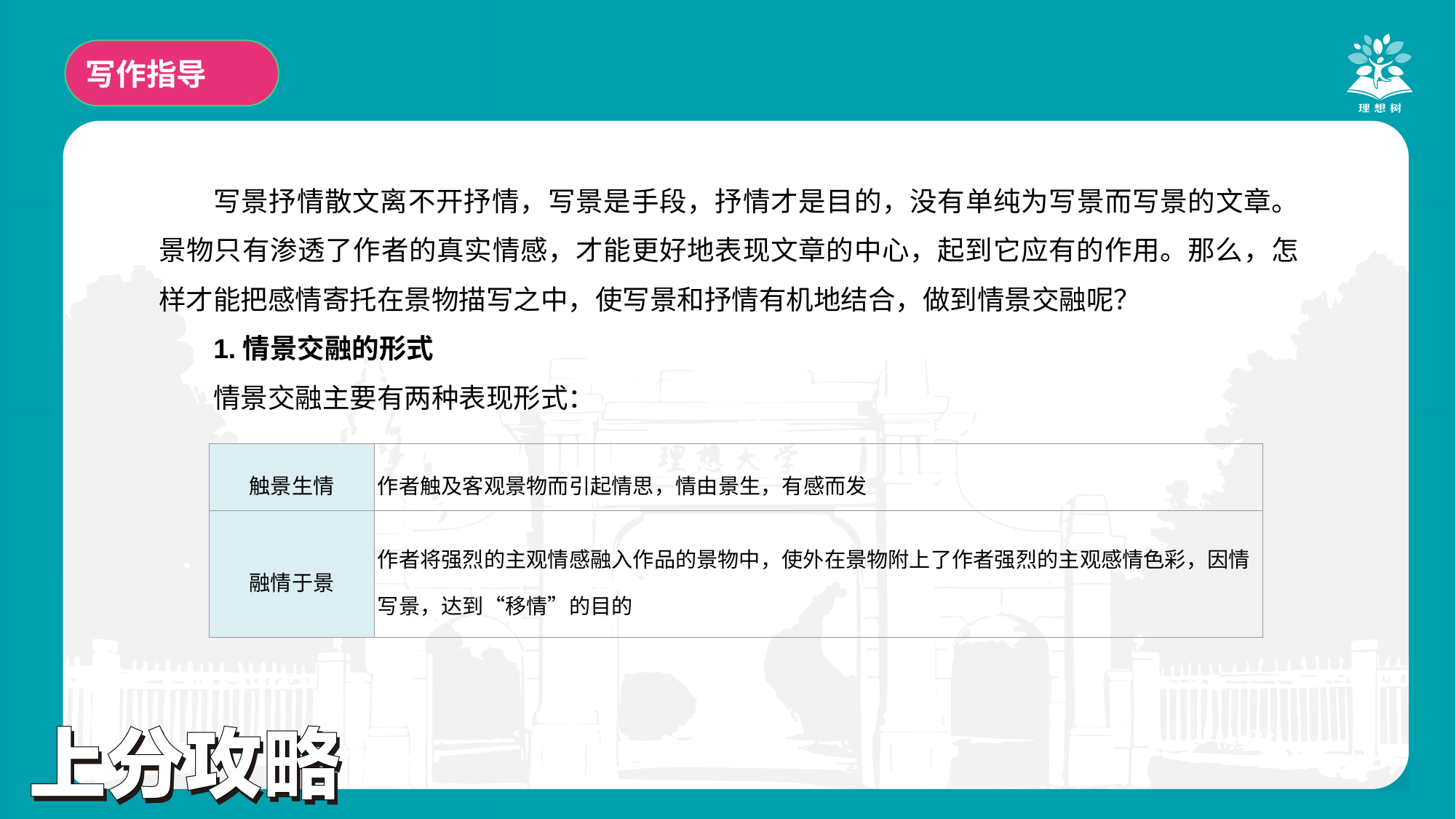

写作指导
写景抒情散文离不开抒情，写景是手段，抒情才是目的，没有单纯为写景而写景的文章。景物只有渗透了作者的真实情感，才能更好地表现文章的中心，起到它应有的作用。那么，怎样才能把感情寄托在景物描写之中，使写景和抒情有机地结合，做到情景交融呢？
1.情景交融的形式
情景交融主要有两种表现形式：
| 触景生情 | 作者触及客观景物而引起情思，情由景生，有感而发 |
| --- | --- |
| 融情于景 | 作者将强烈的主观情感融入作品的景物中，使外在景物附上了作者强烈的主观感情色彩，因情写景，达到“移情”的目的 |